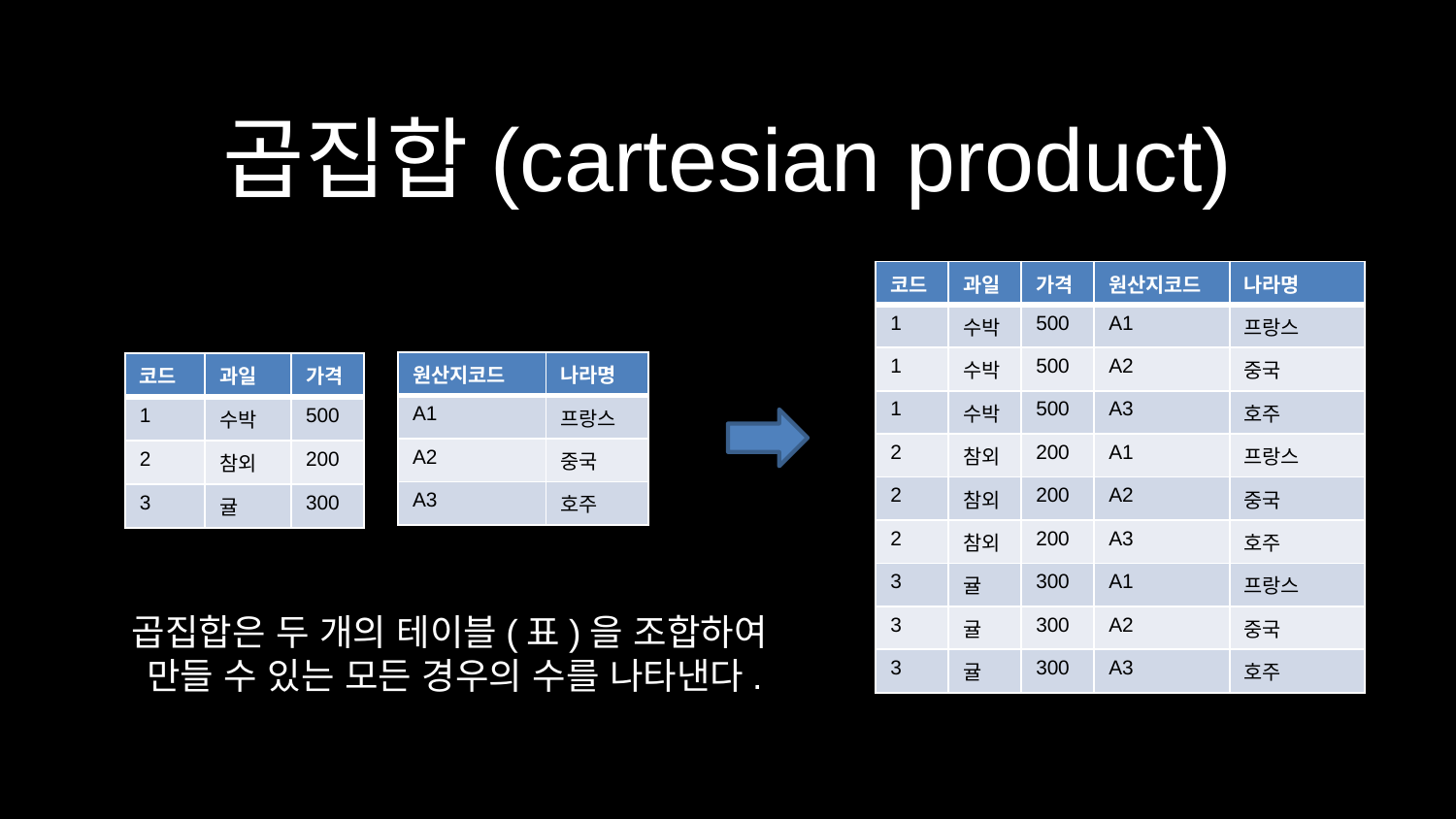

# 곱집합(cartesian product)
| 코드 | 과일 | 가격 | 원산지코드 | 나라명 |
| --- | --- | --- | --- | --- |
| 1 | 수박 | 500 | A1 | 프랑스 |
| 1 | 수박 | 500 | A2 | 중국 |
| 1 | 수박 | 500 | A3 | 호주 |
| 2 | 참외 | 200 | A1 | 프랑스 |
| 2 | 참외 | 200 | A2 | 중국 |
| 2 | 참외 | 200 | A3 | 호주 |
| 3 | 귤 | 300 | A1 | 프랑스 |
| 3 | 귤 | 300 | A2 | 중국 |
| 3 | 귤 | 300 | A3 | 호주 |
| 원산지코드 | 나라명 |
| --- | --- |
| A1 | 프랑스 |
| A2 | 중국 |
| A3 | 호주 |
| 코드 | 과일 | 가격 |
| --- | --- | --- |
| 1 | 수박 | 500 |
| 2 | 참외 | 200 |
| 3 | 귤 | 300 |

곱집합은 두 개의 테이블(표)을 조합하여
만들 수 있는 모든 경우의 수를 나타낸다.